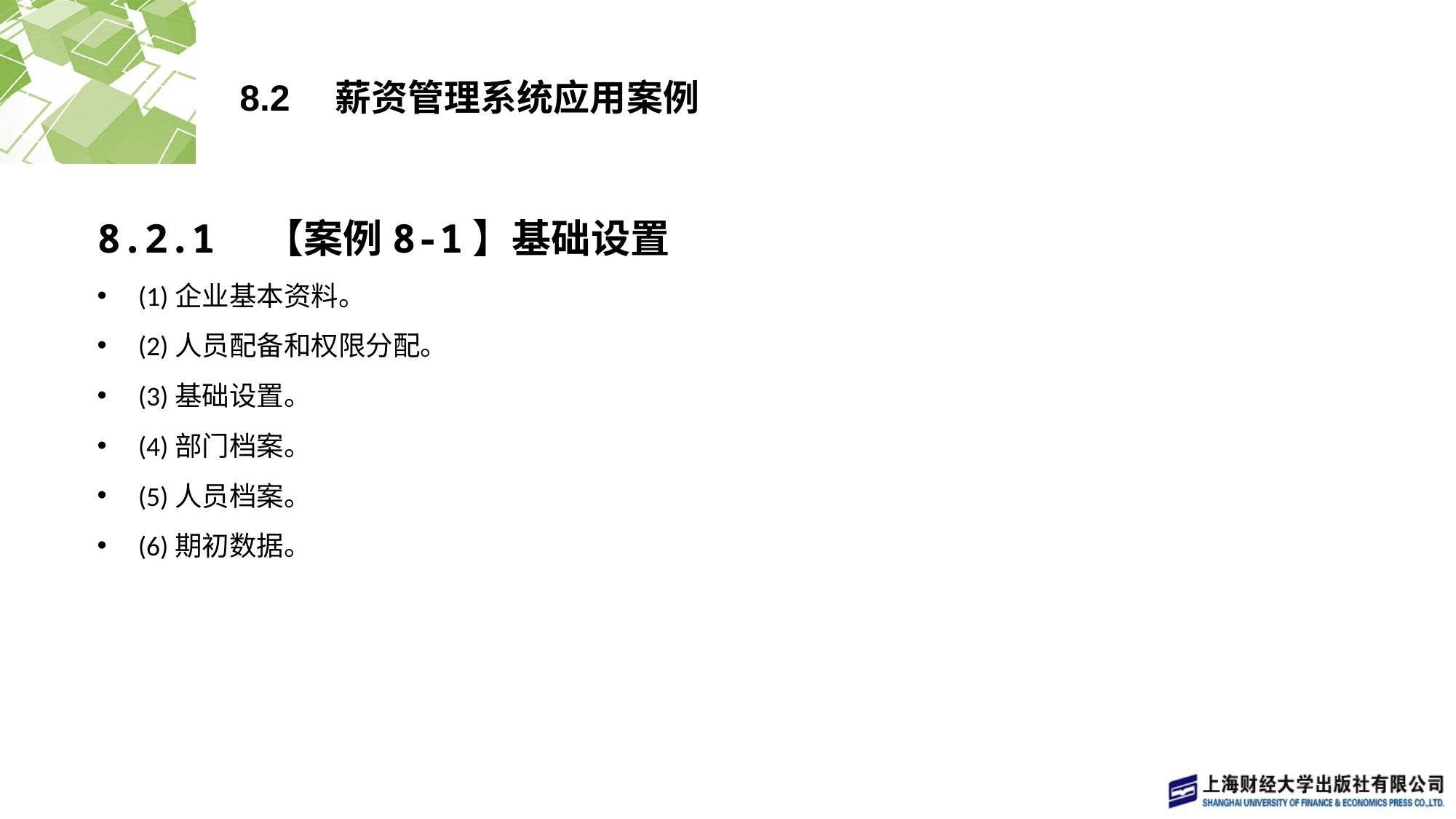

# 8.2　薪资管理系统应用案例
8.2.1　【案例8-1】基础设置
(1)企业基本资料。
(2)人员配备和权限分配。
(3)基础设置。
(4)部门档案。
(5)人员档案。
(6)期初数据。